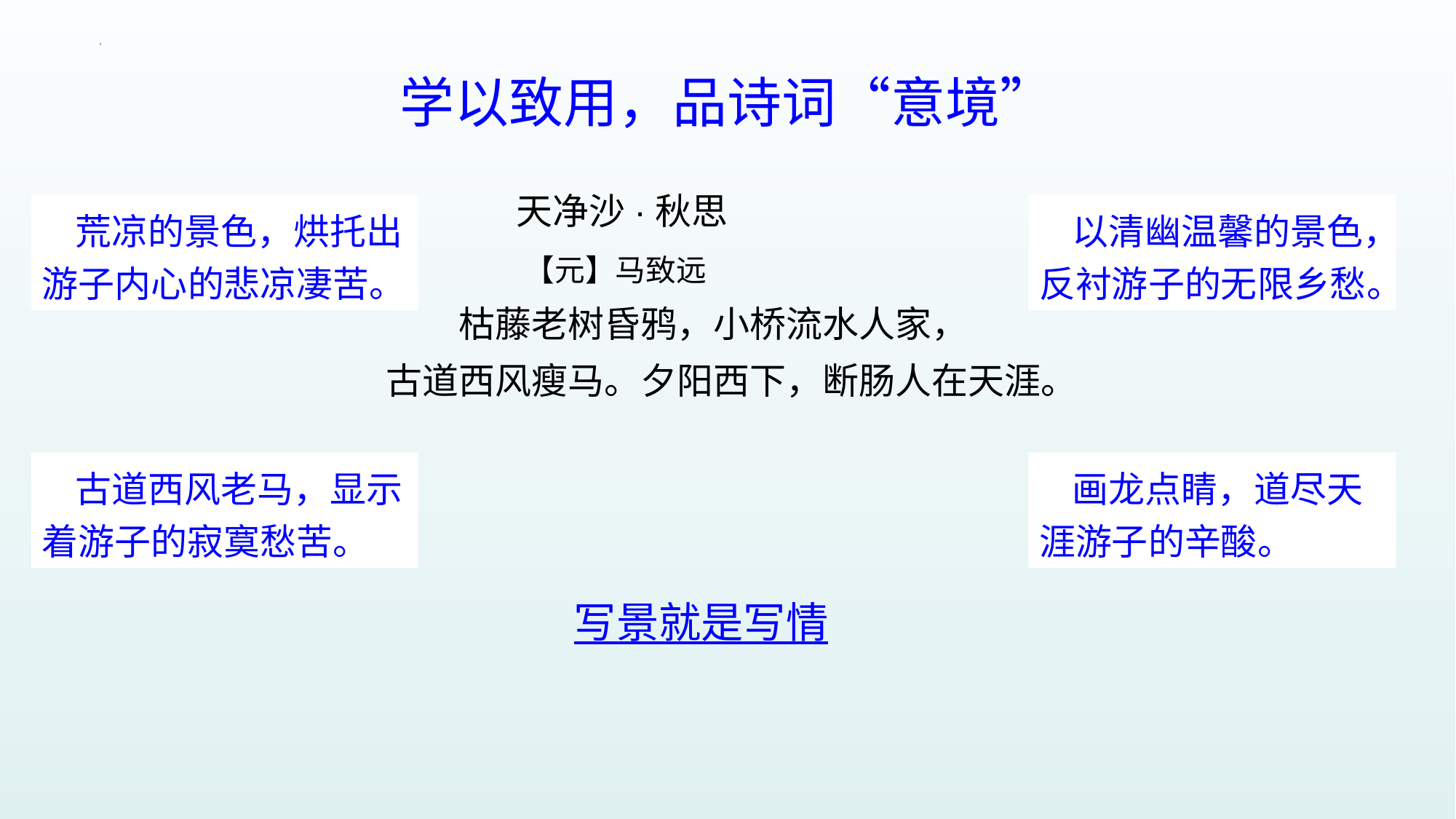

学以致用，品诗词“意境”
　　       天净沙·秋思
　　        【元】马致远
　　枯藤老树昏鸦，小桥流水人家，
古道西风瘦马。夕阳西下，断肠人在天涯。
   荒凉的景色，烘托出游子内心的悲凉凄苦。
   以清幽温馨的景色，反衬游子的无限乡愁。
   古道西风老马，显示着游子的寂寞愁苦。
   画龙点睛，道尽天涯游子的辛酸。
写景就是写情